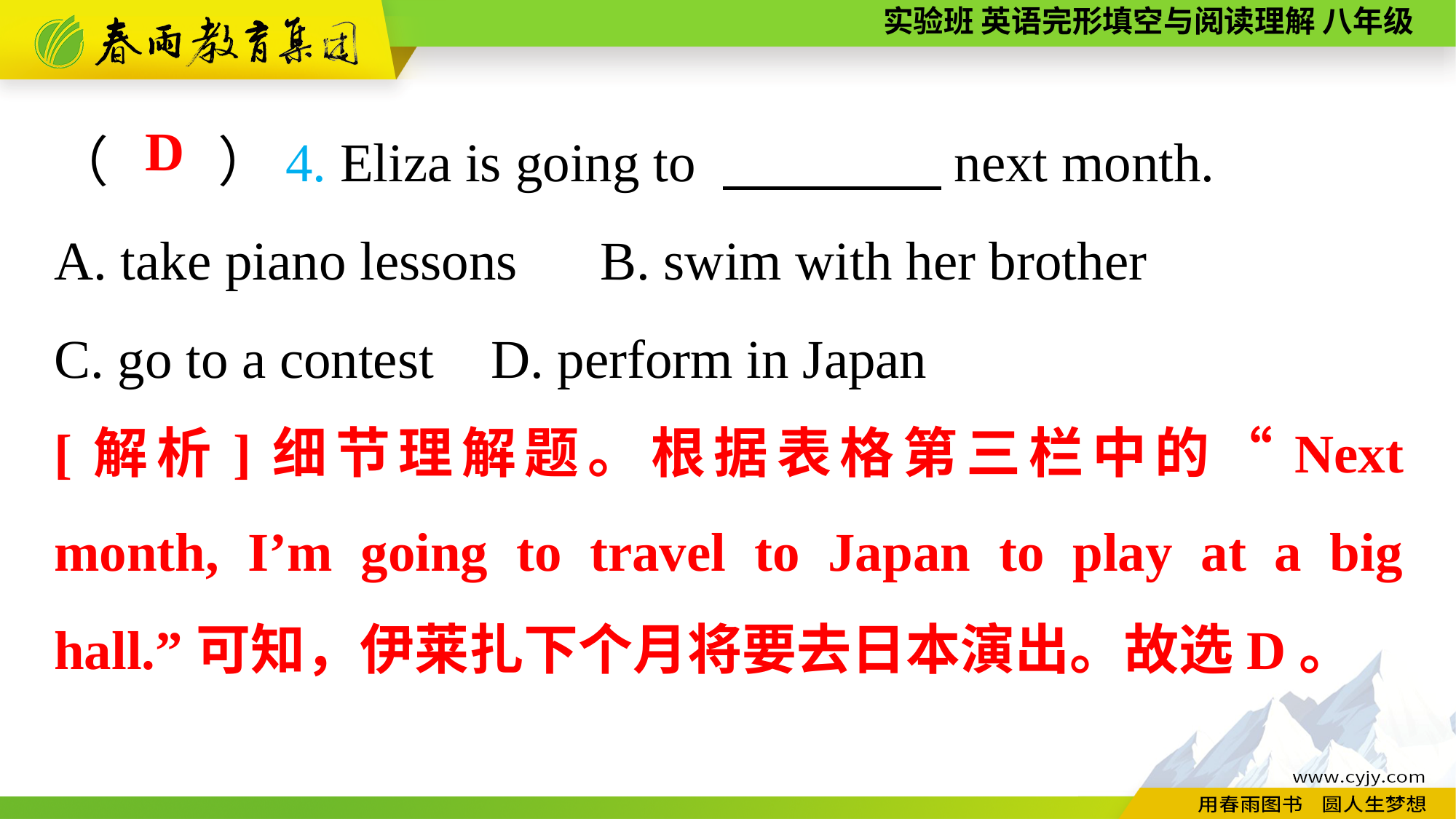

（　　）4. Eliza is going to 　　　　next month.
A. take piano lessons	B. swim with her brother
C. go to a contest	D. perform in Japan
D
[解析]细节理解题。根据表格第三栏中的“Next month, I’m going to travel to Japan to play at a big hall.”可知，伊莱扎下个月将要去日本演出。故选D。